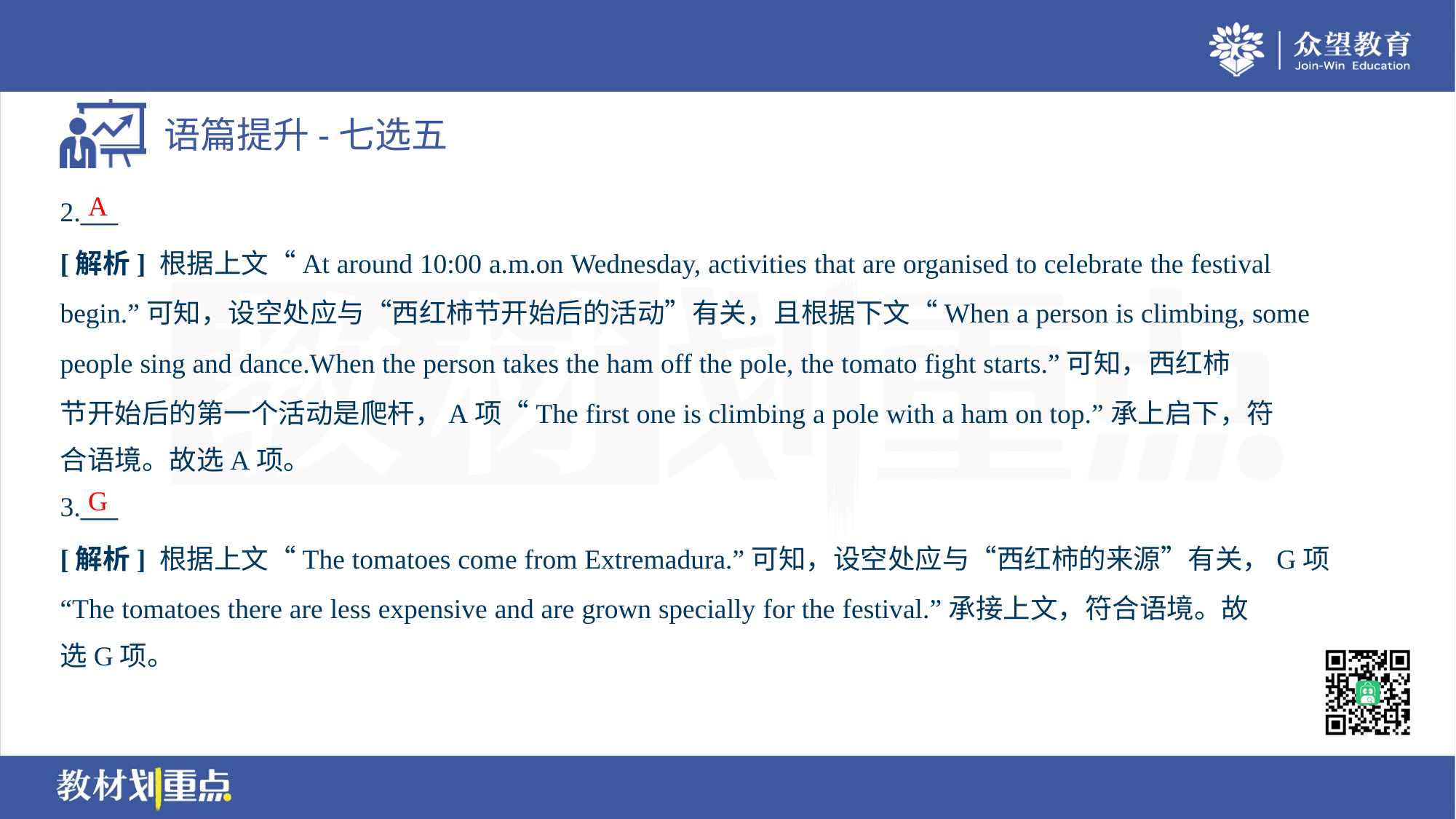

A
2.___
[解析] 根据上文“At around 10:00 a.m.on Wednesday, activities that are organised to celebrate the festival
begin.”可知，设空处应与“西红柿节开始后的活动”有关，且根据下文“When a person is climbing, some
people sing and dance.When the person takes the ham off the pole, the tomato fight starts.”可知，西红柿
节开始后的第一个活动是爬杆，A项“The first one is climbing a pole with a ham on top.”承上启下，符
合语境。故选A项。
G
3.___
[解析] 根据上文“The tomatoes come from Extremadura.”可知，设空处应与“西红柿的来源”有关，G项
“The tomatoes there are less expensive and are grown specially for the festival.”承接上文，符合语境。故
选G项。